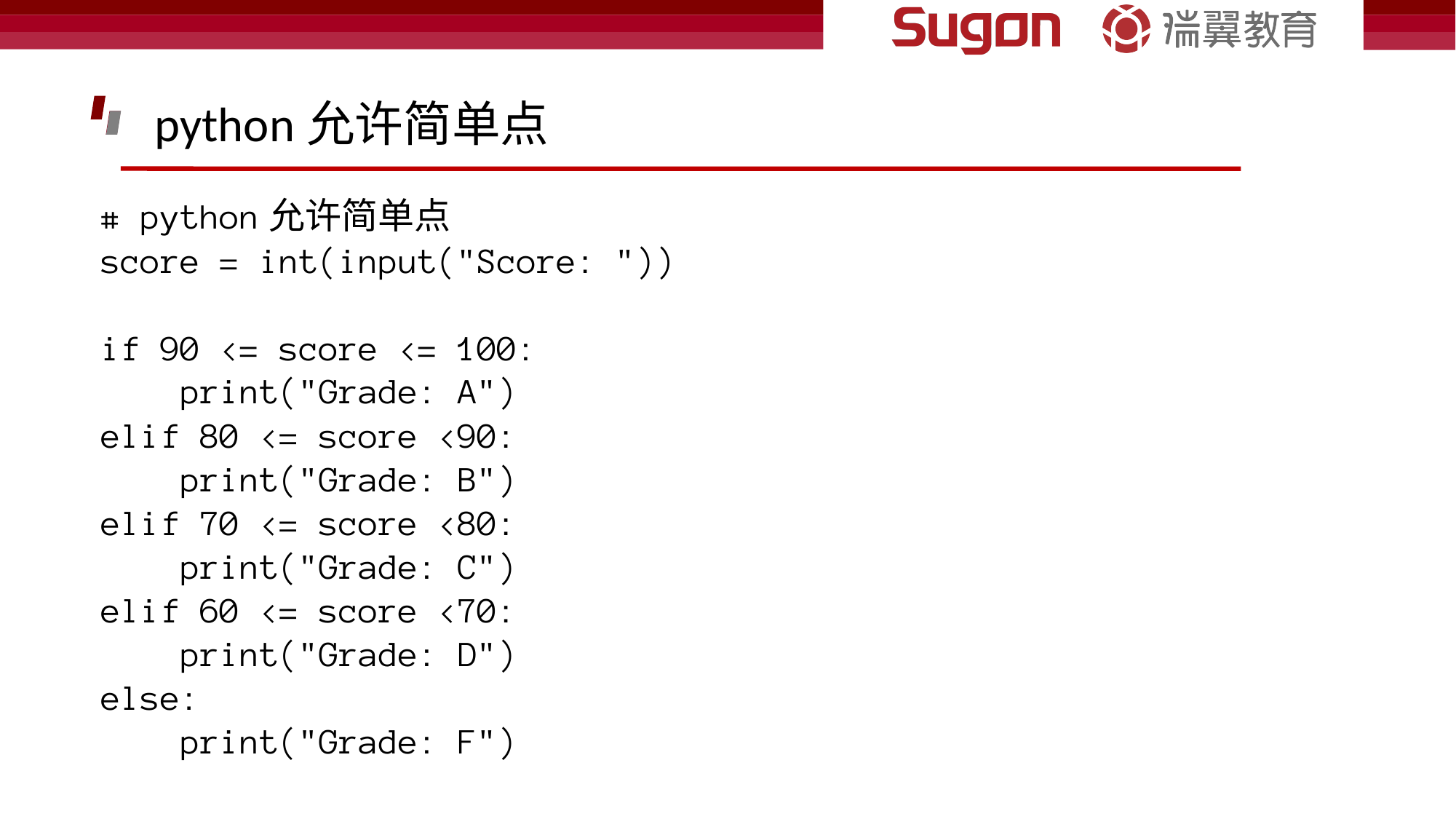

python允许简单点

# python允许简单点
score = int(input("Score: "))
if 90 <= score <= 100:
    print("Grade: A")
elif 80 <= score <90:
    print("Grade: B")
elif 70 <= score <80:
    print("Grade: C")
elif 60 <= score <70:
    print("Grade: D")
else:
    print("Grade: F")